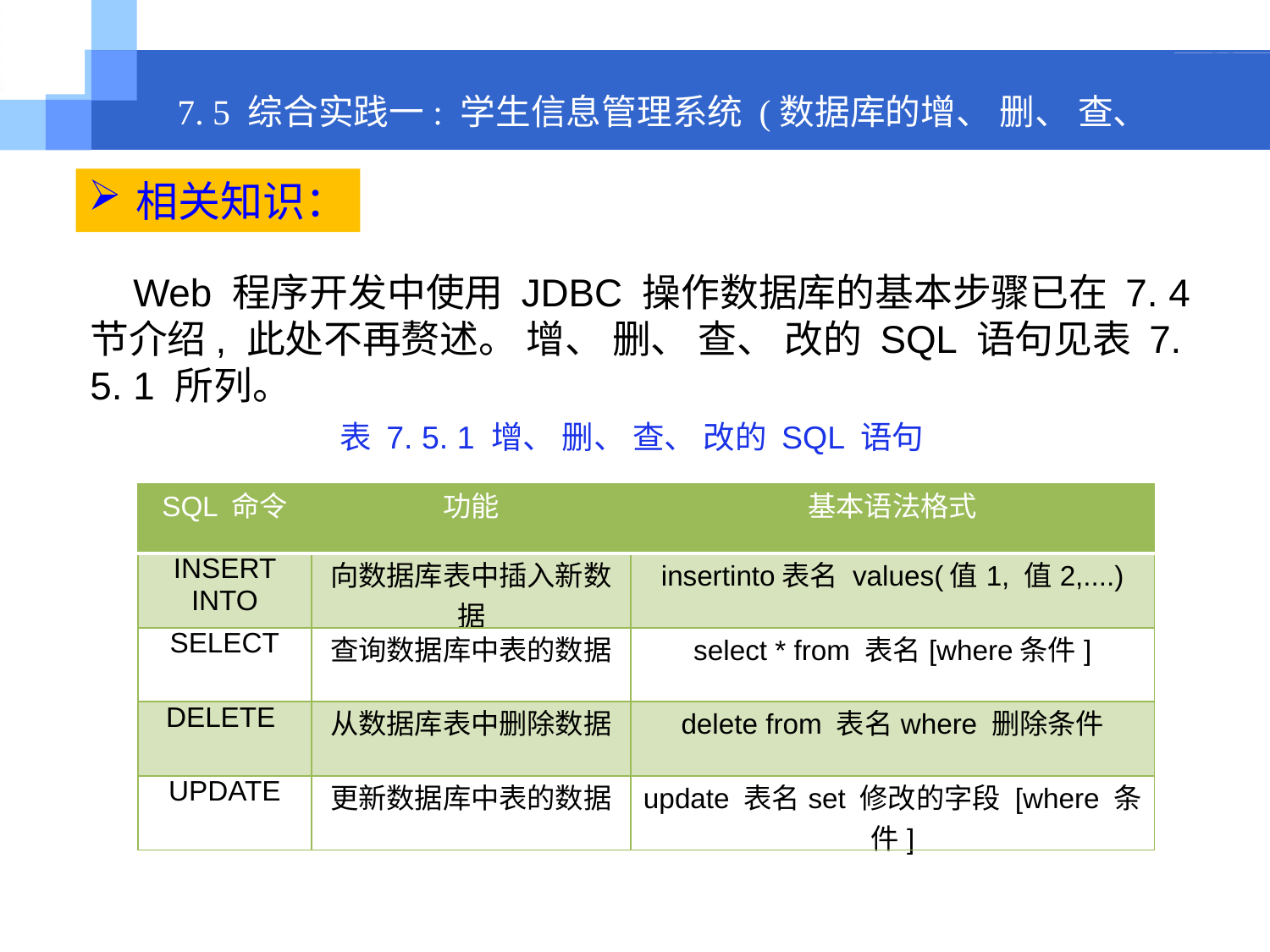

7. 5 综合实践一: 学生信息管理系统 (数据库的增、 删、 查、 改)
相关知识：
    Web 程序开发中使用 JDBC 操作数据库的基本步骤已在 7. 4 节介绍, 此处不再赘述。 增、 删、 查、 改的 SQL 语句见表 7. 5. 1 所列。
表 7. 5. 1 增、 删、 查、 改的 SQL 语句
| SQL 命令 | 功能 | 基本语法格式 |
| --- | --- | --- |
| INSERT INTO | 向数据库表中插入新数据 | insertinto表名 values(值1, 值2,....) |
| SELECT | 查询数据库中表的数据 | select \* from 表名[where条件] |
| DELETE | 从数据库表中删除数据 | delete from 表名where 删除条件 |
| UPDATE | 更新数据库中表的数据 | update 表名set 修改的字段 [where 条件] |